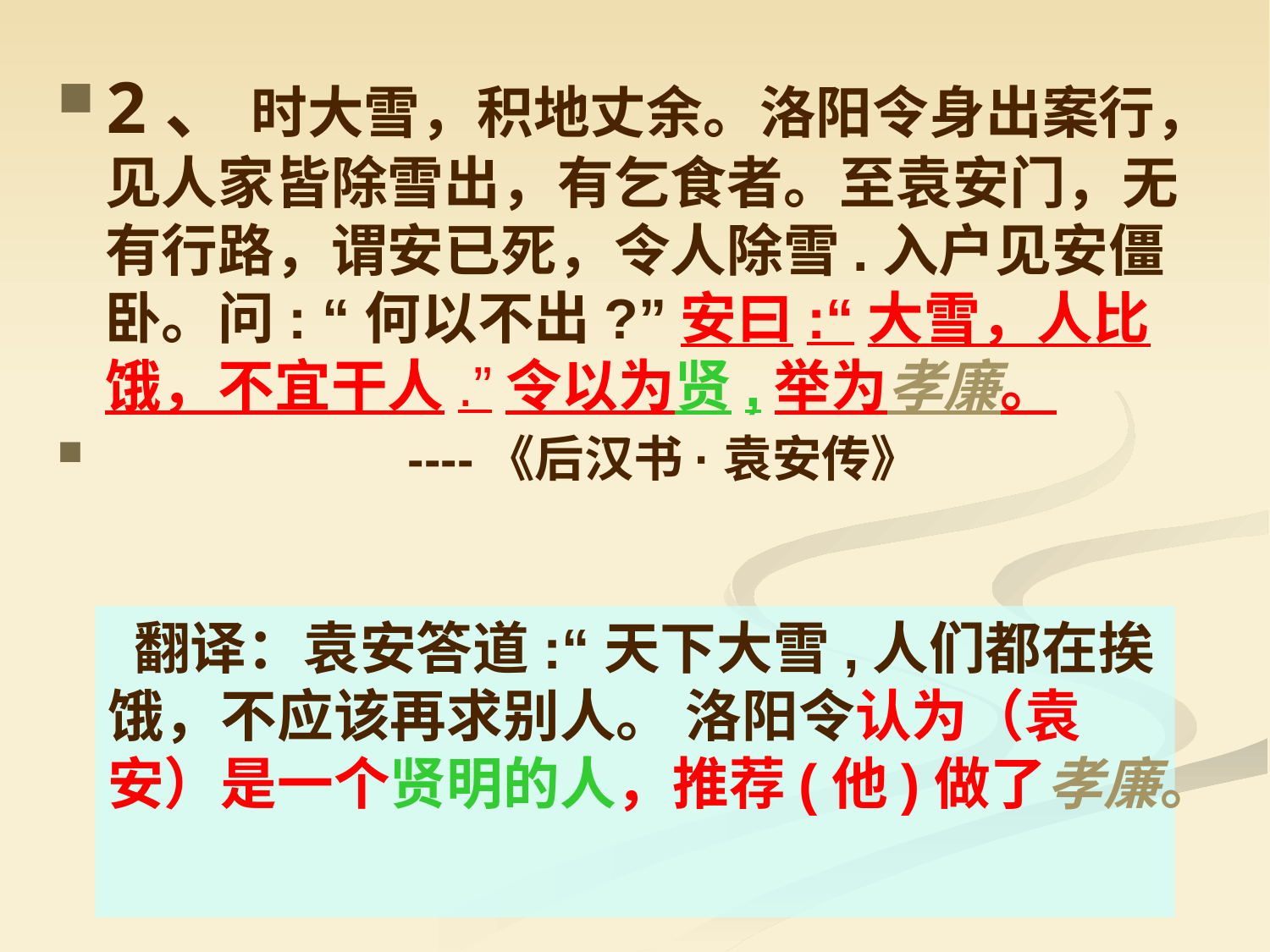

2、 时大雪，积地丈余。洛阳令身出案行，见人家皆除雪出，有乞食者。至袁安门，无有行路，谓安已死，令人除雪.入户见安僵卧。问: “何以不出?”安曰:“大雪，人比饿，不宜干人.”令以为贤,举为孝廉。
                      ----《后汉书·袁安传》
 翻译：袁安答道:“天下大雪,人们都在挨饿，不应该再求别人。 洛阳令认为（袁安）是一个贤明的人，推荐(他)做了孝廉。